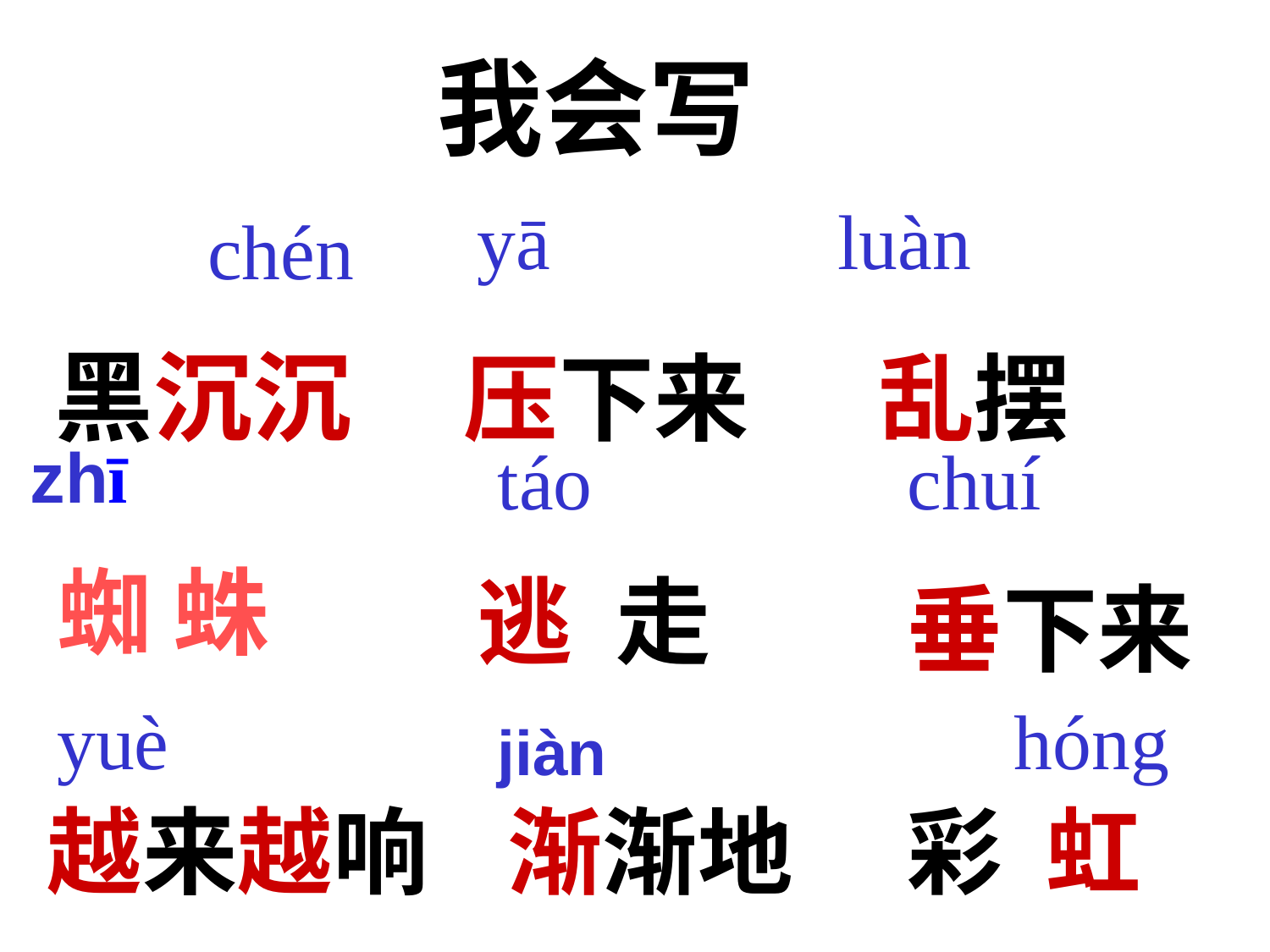

我会写

黑沉沉     压下来      乱摆
     yā
luàn
chén
 zhī
táo
chuí
垂下来
蜘 蛛
逃  走
 yuè
      hóng
jiàn
越来越响
渐渐地
彩  虹